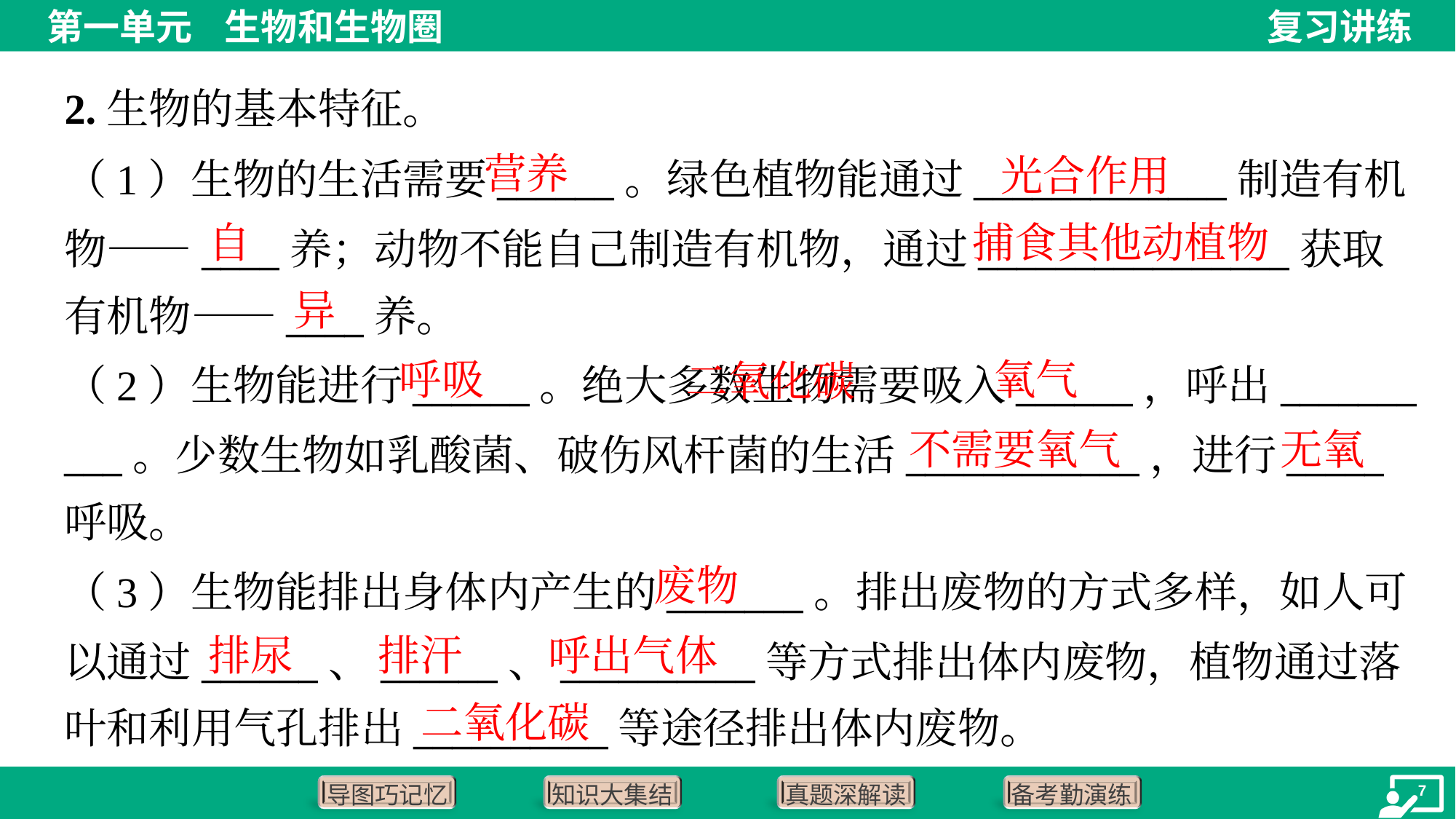

2.生物的基本特征。
营养
光合作用
（1）生物的生活需要______。绿色植物能通过_____________制造有机
物——____养；动物不能自己制造有机物，通过________________获取
有机物——____养。
自
捕食其他动植物
异
                                                        二氧化碳
呼吸
氧气
（2）生物能进行______。绝大多数生物需要吸入______，呼出_______
___。少数生物如乳酸菌、破伤风杆菌的生活____________，进行_____
呼吸。
不需要氧气
无氧
废物
（3）生物能排出身体内产生的_______。排出废物的方式多样，如人可
以通过______、______、__________等方式排出体内废物，植物通过落
叶和利用气孔排出__________等途径排出体内废物。
排尿
排汗
呼出气体
二氧化碳